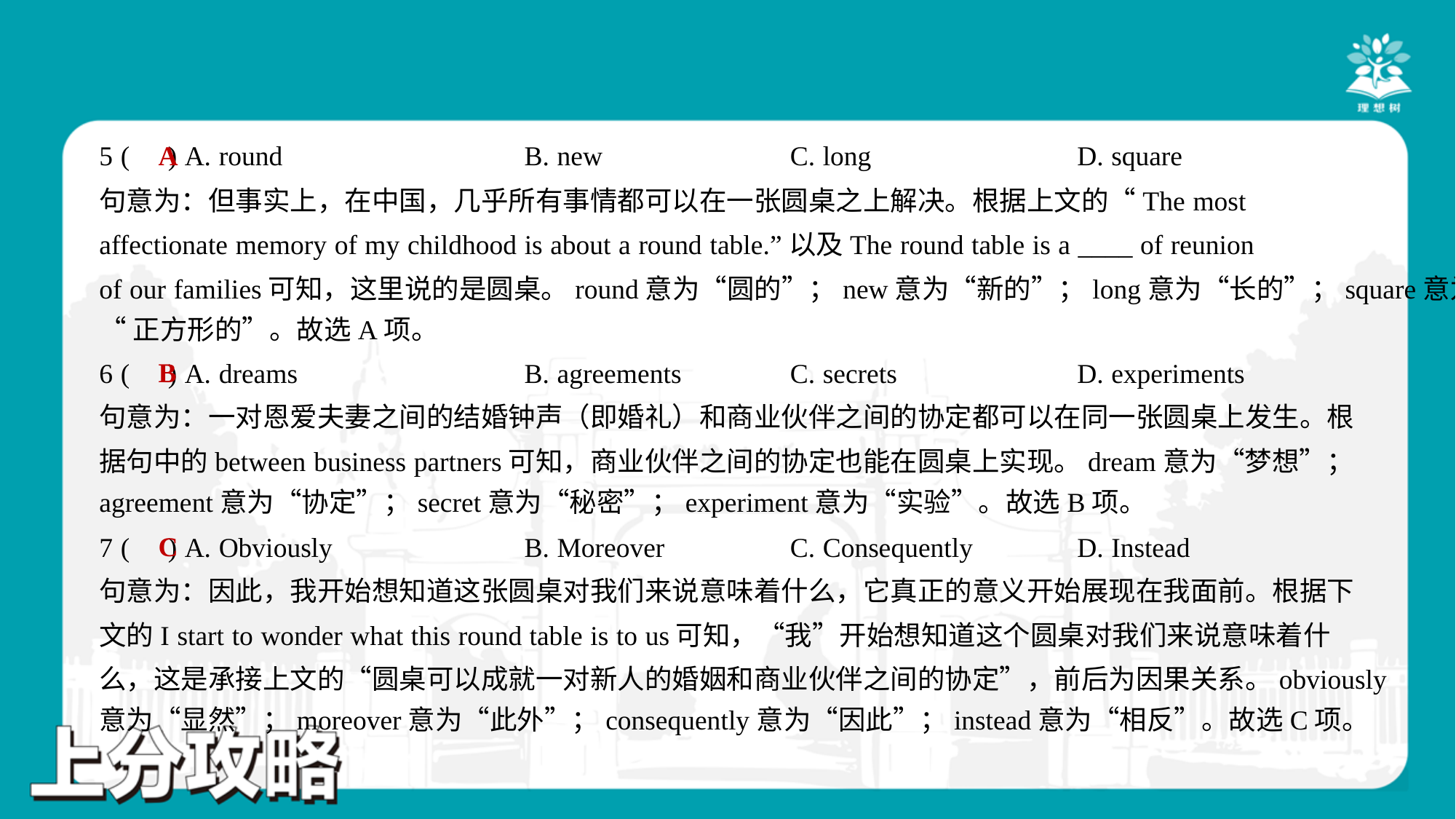

A
5 (     ) A. round	B. new	C. long	D. square
句意为：但事实上，在中国，几乎所有事情都可以在一张圆桌之上解决。根据上文的“The most
affectionate memory of my childhood is about a round table.”以及The round table is a ____ of reunion
of our families可知，这里说的是圆桌。round意为“圆的”；new意为“新的”；long意为“长的”；square意为
“正方形的”。故选A项。
B
6 (     ) A. dreams	B. agreements	C. secrets	D. experiments
句意为：一对恩爱夫妻之间的结婚钟声（即婚礼）和商业伙伴之间的协定都可以在同一张圆桌上发生。根
据句中的between business partners可知，商业伙伴之间的协定也能在圆桌上实现。dream意为“梦想”；
agreement意为“协定”；secret意为“秘密”；experiment意为“实验”。故选B项。
C
7 (     ) A. Obviously	B. Moreover	C. Consequently	D. Instead
句意为：因此，我开始想知道这张圆桌对我们来说意味着什么，它真正的意义开始展现在我面前。根据下
文的I start to wonder what this round table is to us可知，“我”开始想知道这个圆桌对我们来说意味着什
么，这是承接上文的“圆桌可以成就一对新人的婚姻和商业伙伴之间的协定”，前后为因果关系。obviously
意为“显然”；moreover意为“此外”；consequently意为“因此”；instead意为“相反”。故选C项。